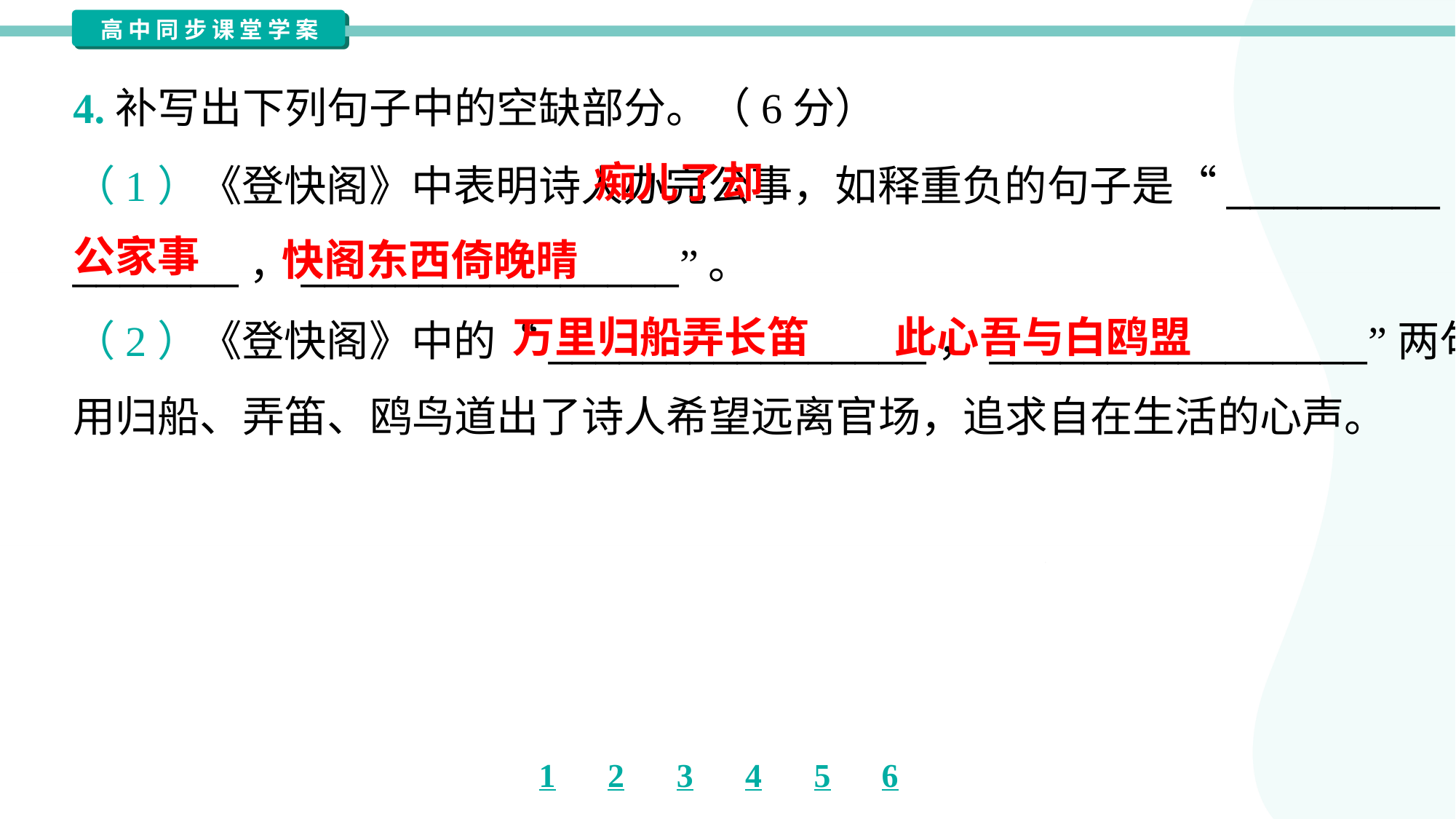

4.补写出下列句子中的空缺部分。（6分）
                                                     痴儿了却
公家事
（1）《登快阁》中表明诗人办完公事，如释重负的句子是“_________
_______，________________”。
（2）《登快阁》中的“________________，________________”两句，
用归船、弄笛、鸥鸟道出了诗人希望远离官场，追求自在生活的心声。
快阁东西倚晚晴
万里归船弄长笛
此心吾与白鸥盟